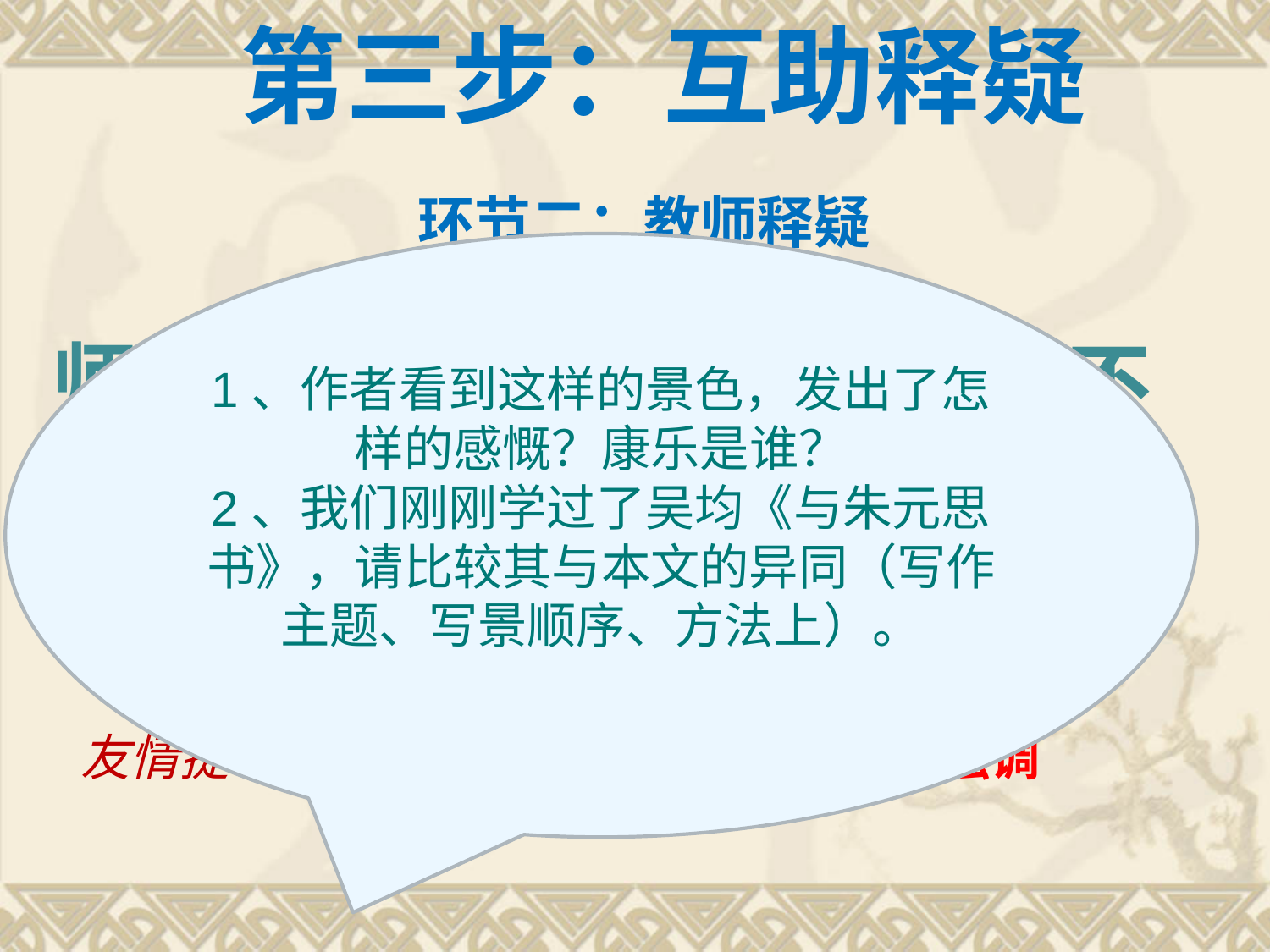

# 第三步：互助释疑
环节二：教师释疑
1、作者看到这样的景色，发出了怎样的感慨？康乐是谁？
2、我们刚刚学过了吴均《与朱元思书》，请比较其与本文的异同（写作主题、写景顺序、方法上）。

师友互助解决疑惑，将解决不了的疑难点提到全班解决。

友情提示：  师友提出—共同解决—师傅强调